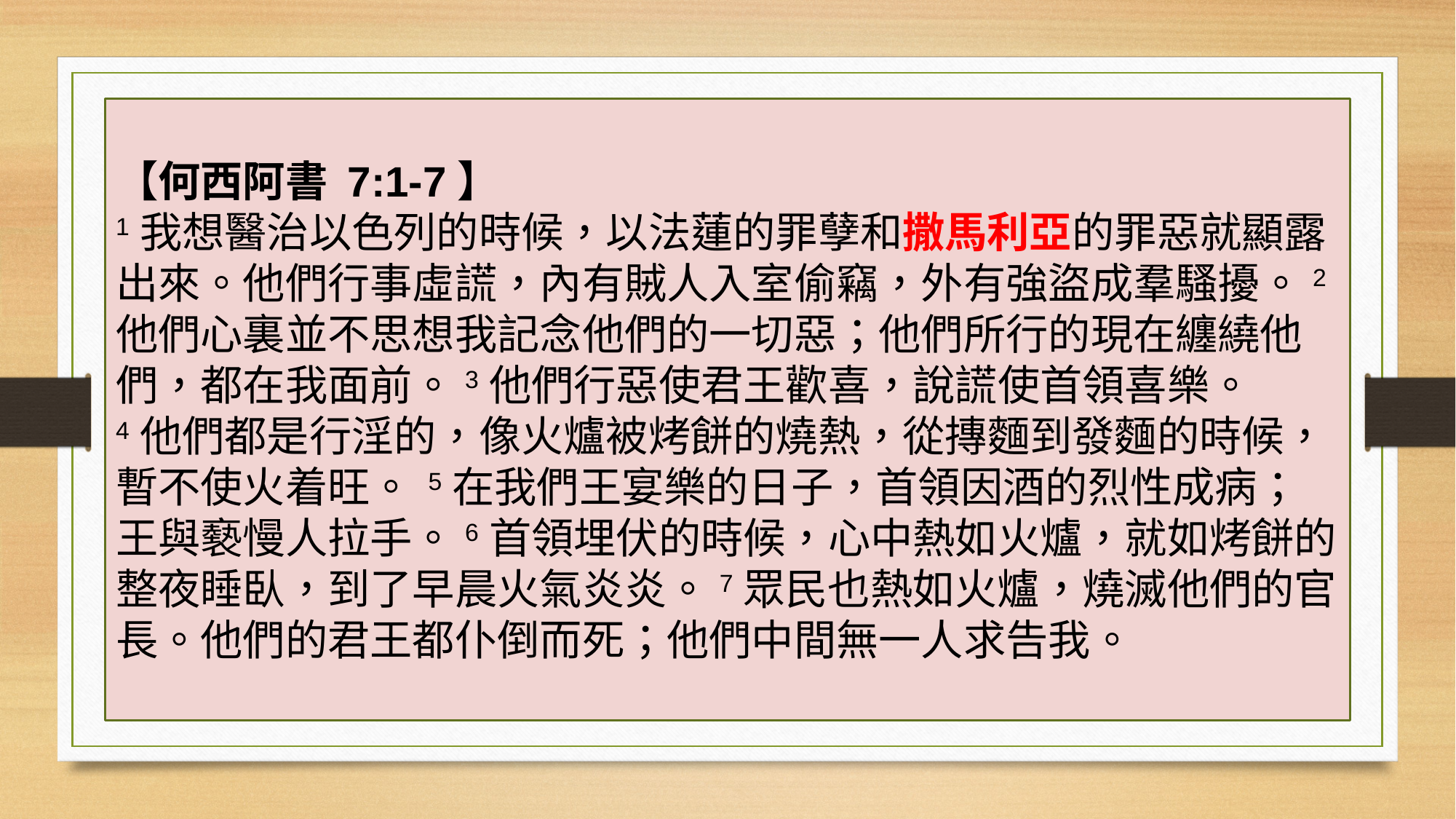

【何西阿書 7:1-7】
1我想醫治以色列的時候，以法蓮的罪孽和撒馬利亞的罪惡就顯露出來。他們行事虛謊，內有賊人入室偷竊，外有強盜成羣騷擾。2他們心裏並不思想我記念他們的一切惡；他們所行的現在纏繞他們，都在我面前。3他們行惡使君王歡喜，說謊使首領喜樂。
4他們都是行淫的，像火爐被烤餅的燒熱，從摶麵到發麵的時候，暫不使火着旺。 5在我們王宴樂的日子，首領因酒的烈性成病；王與褻慢人拉手。6首領埋伏的時候，心中熱如火爐，就如烤餅的整夜睡臥，到了早晨火氣炎炎。7眾民也熱如火爐，燒滅他們的官長。他們的君王都仆倒而死；他們中間無一人求告我。
#